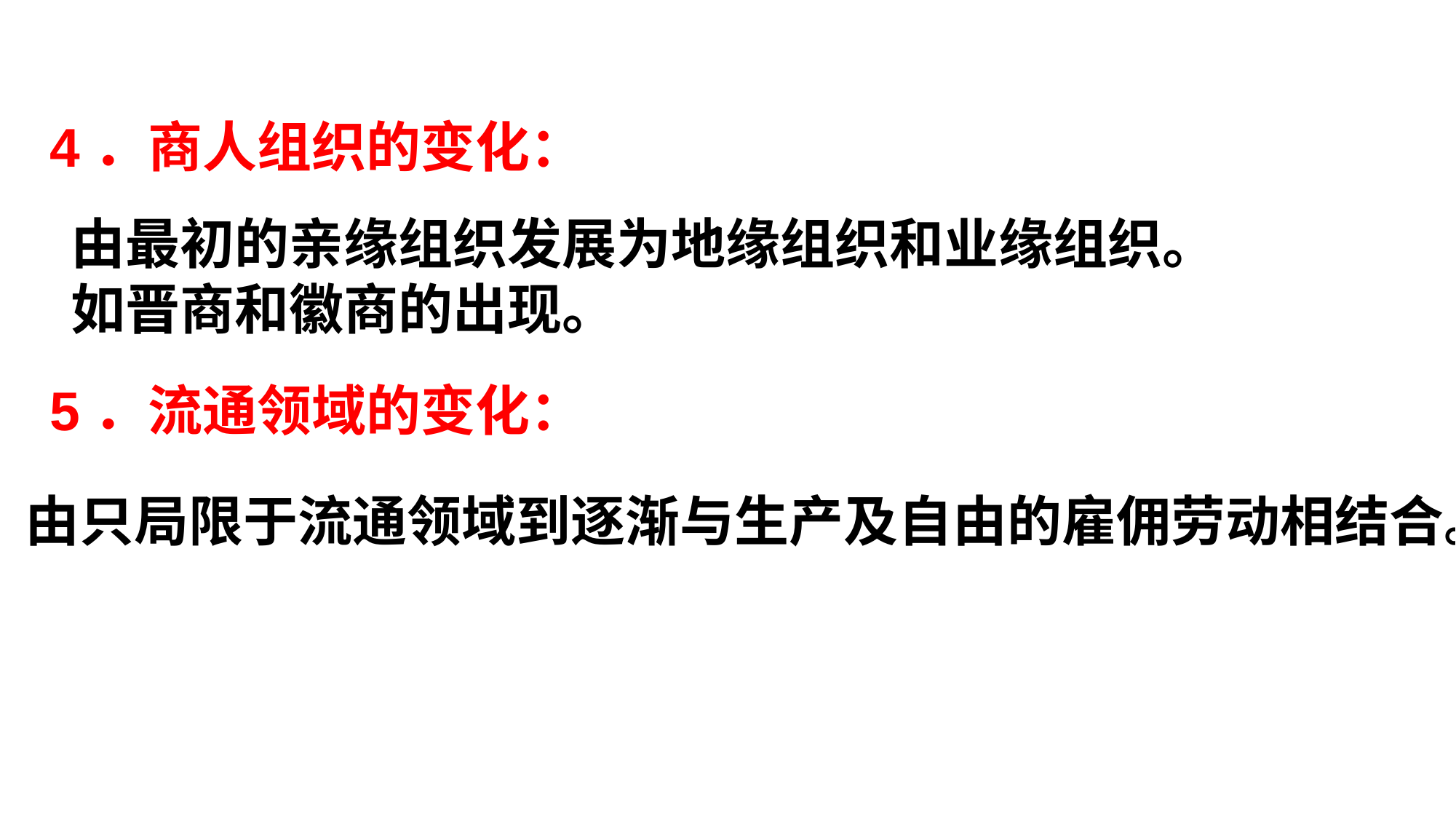

4．商人组织的变化：
由最初的亲缘组织发展为地缘组织和业缘组织。
如晋商和徽商的出现。
5．流通领域的变化：
由只局限于流通领域到逐渐与生产及自由的雇佣劳动相结合。